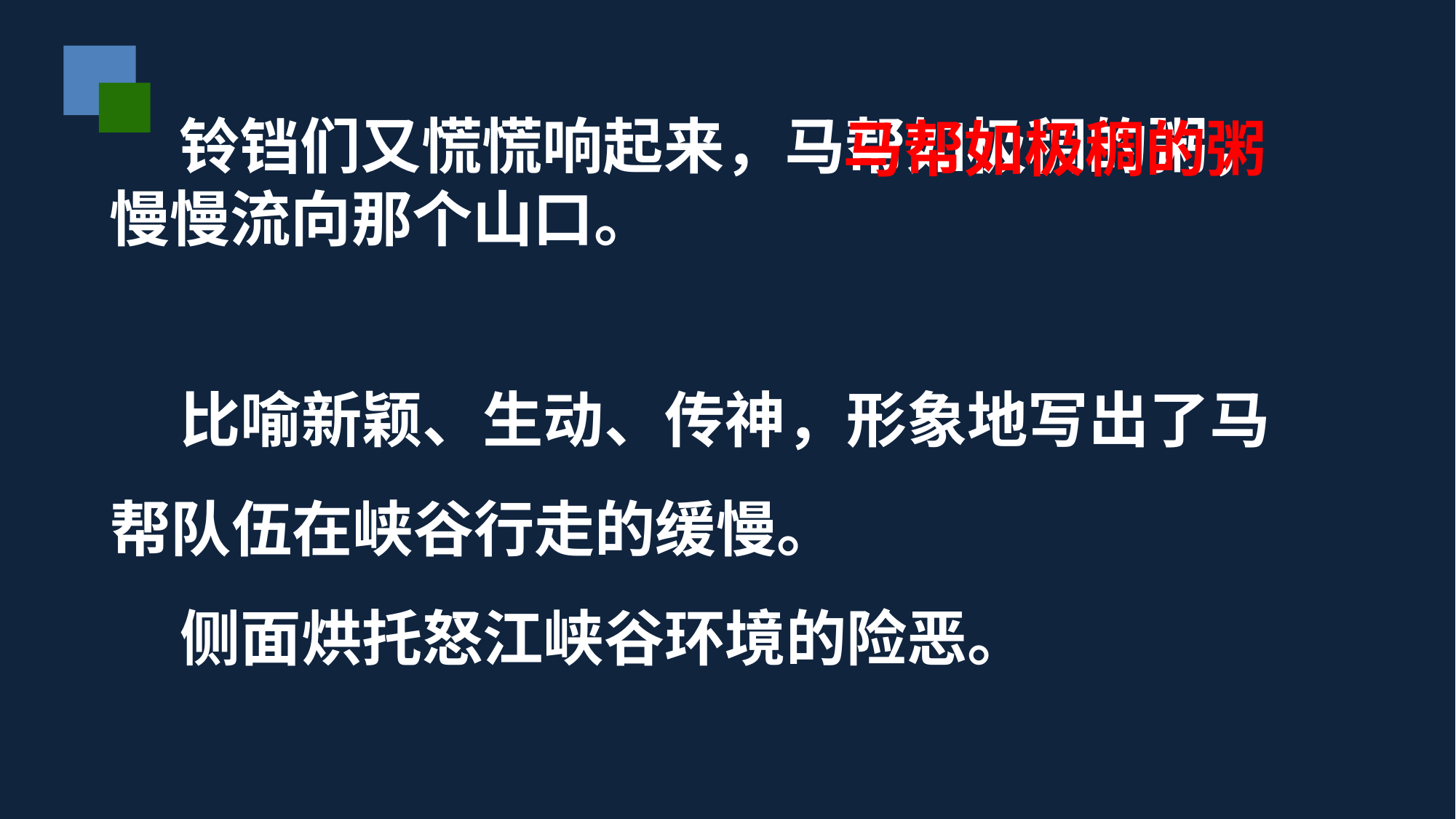

铃铛们又慌慌响起来，马帮如极稠的粥，慢慢流向那个山口。

马帮如极稠的粥
    比喻新颖、生动、传神，形象地写出了马帮队伍在峡谷行走的缓慢。
    侧面烘托怒江峡谷环境的险恶。